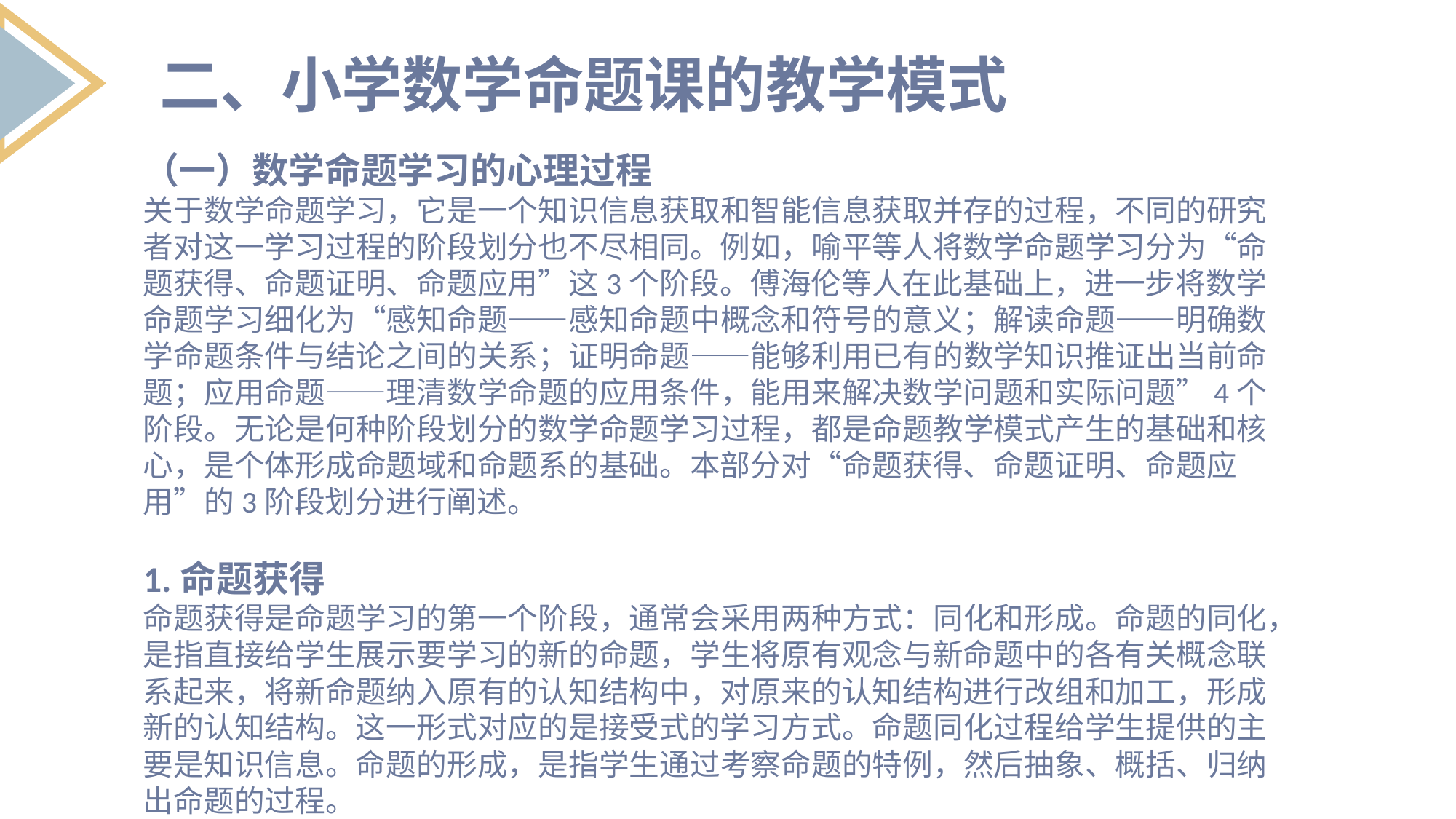

二、小学数学命题课的教学模式

（一）数学命题学习的心理过程
关于数学命题学习，它是一个知识信息获取和智能信息获取并存的过程，不同的研究者对这一学习过程的阶段划分也不尽相同。例如，喻平等人将数学命题学习分为“命题获得、命题证明、命题应用”这3个阶段。傅海伦等人在此基础上，进一步将数学命题学习细化为“感知命题——感知命题中概念和符号的意义；解读命题——明确数学命题条件与结论之间的关系；证明命题——能够利用已有的数学知识推证出当前命题；应用命题——理清数学命题的应用条件，能用来解决数学问题和实际问题”4个阶段。无论是何种阶段划分的数学命题学习过程，都是命题教学模式产生的基础和核心，是个体形成命题域和命题系的基础。本部分对“命题获得、命题证明、命题应用”的3阶段划分进行阐述。

1.命题获得
命题获得是命题学习的第一个阶段，通常会采用两种方式：同化和形成。命题的同化，是指直接给学生展示要学习的新的命题，学生将原有观念与新命题中的各有关概念联系起来，将新命题纳入原有的认知结构中，对原来的认知结构进行改组和加工，形成新的认知结构。这一形式对应的是接受式的学习方式。命题同化过程给学生提供的主要是知识信息。命题的形成，是指学生通过考察命题的特例，然后抽象、概括、归纳出命题的过程。